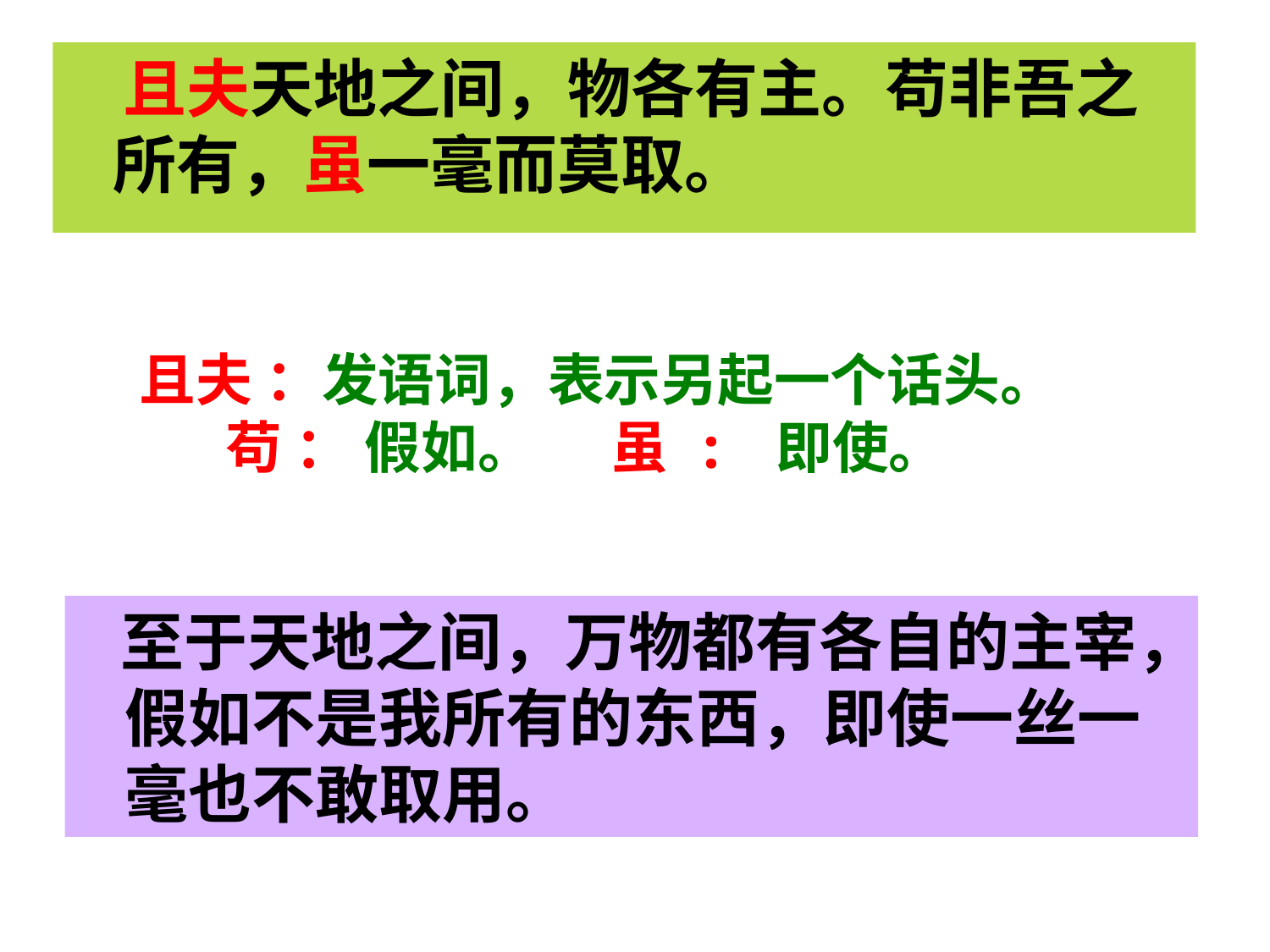

且夫天地之间，物各有主。苟非吾之所有，虽一毫而莫取。
且夫 ：发语词，表示另起一个话头。           苟 ： 假如。      虽 : 即使。
  至于天地之间，万物都有各自的主宰，假如不是我所有的东西，即使一丝一毫也不敢取用。